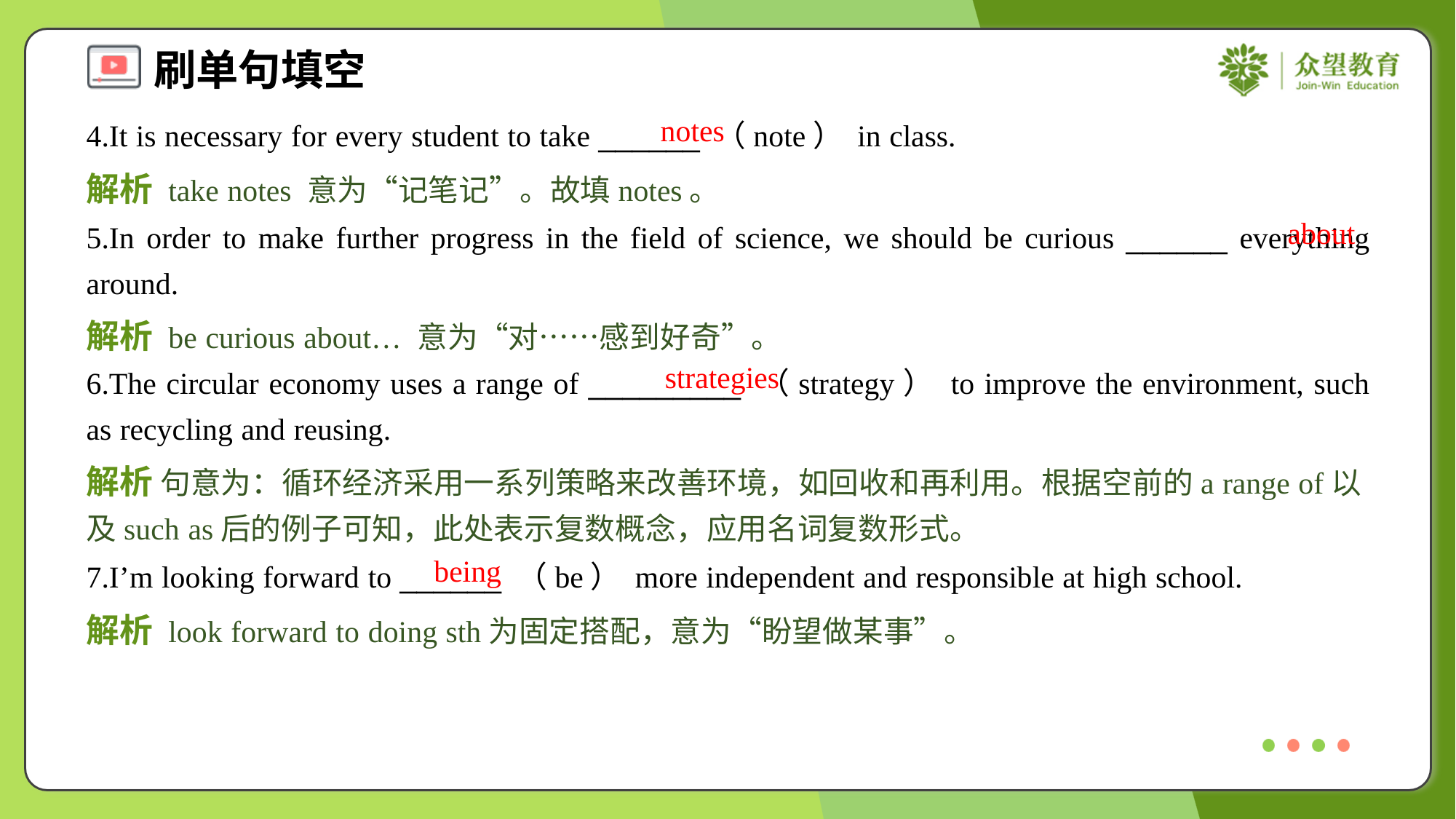

notes
4.It is necessary for every student to take ______ （note） in class.
解析 take notes 意为“记笔记”。故填notes。
about
5.In order to make further progress in the field of science, we should be curious ______ everything around.
解析 be curious about… 意为“对……感到好奇”。
strategies
6.The circular economy uses a range of _________ （strategy） to improve the environment, such as recycling and reusing.
解析 句意为：循环经济采用一系列策略来改善环境，如回收和再利用。根据空前的a range of以及such as后的例子可知，此处表示复数概念，应用名词复数形式。
being
7.I’m looking forward to ______ （be） more independent and responsible at high school.
解析 look forward to doing sth为固定搭配，意为“盼望做某事”。